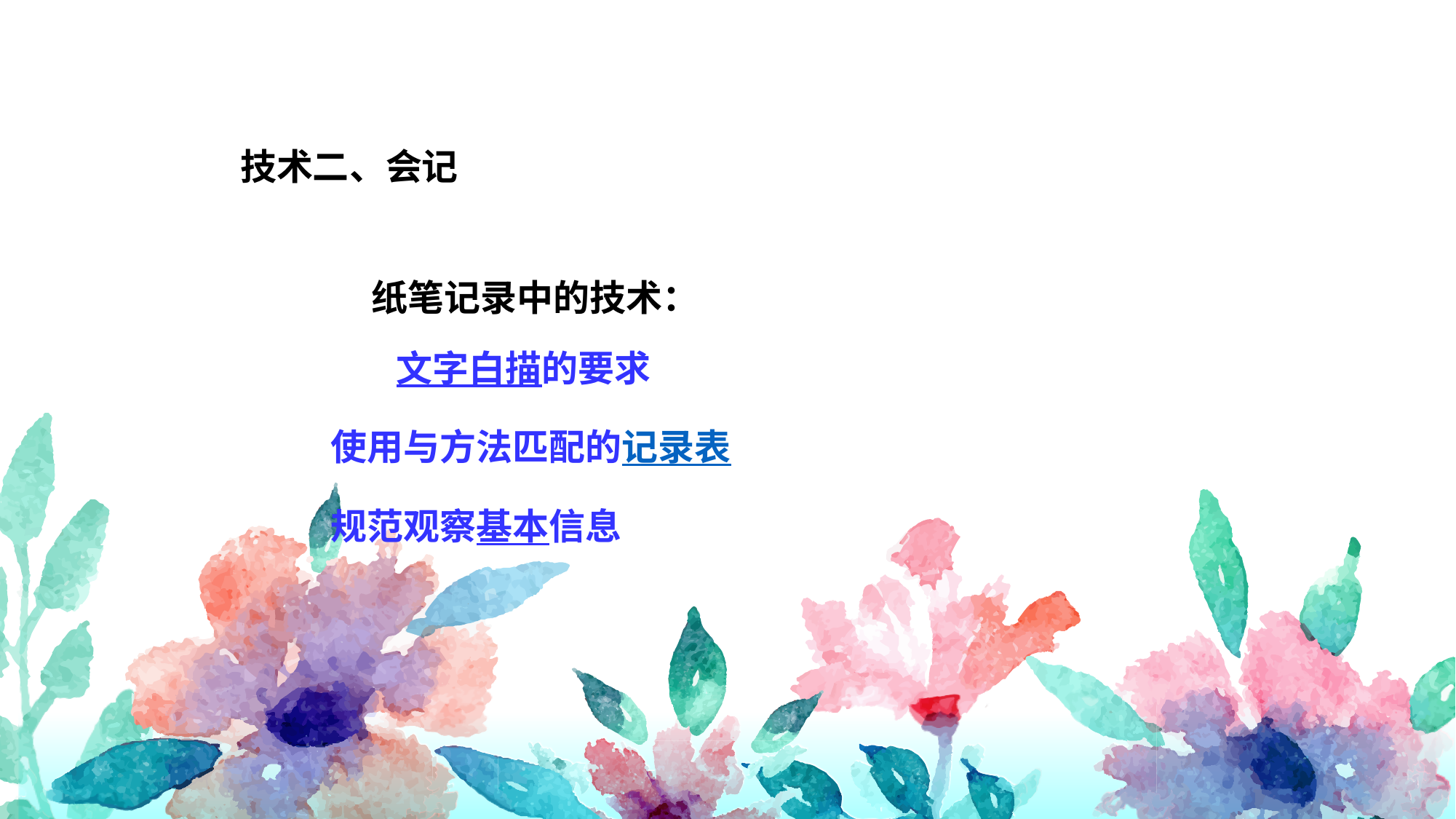

技术二、会记

               纸笔记录中的技术：
                  文字白描的要求
          使用与方法匹配的记录表
          规范观察基本信息